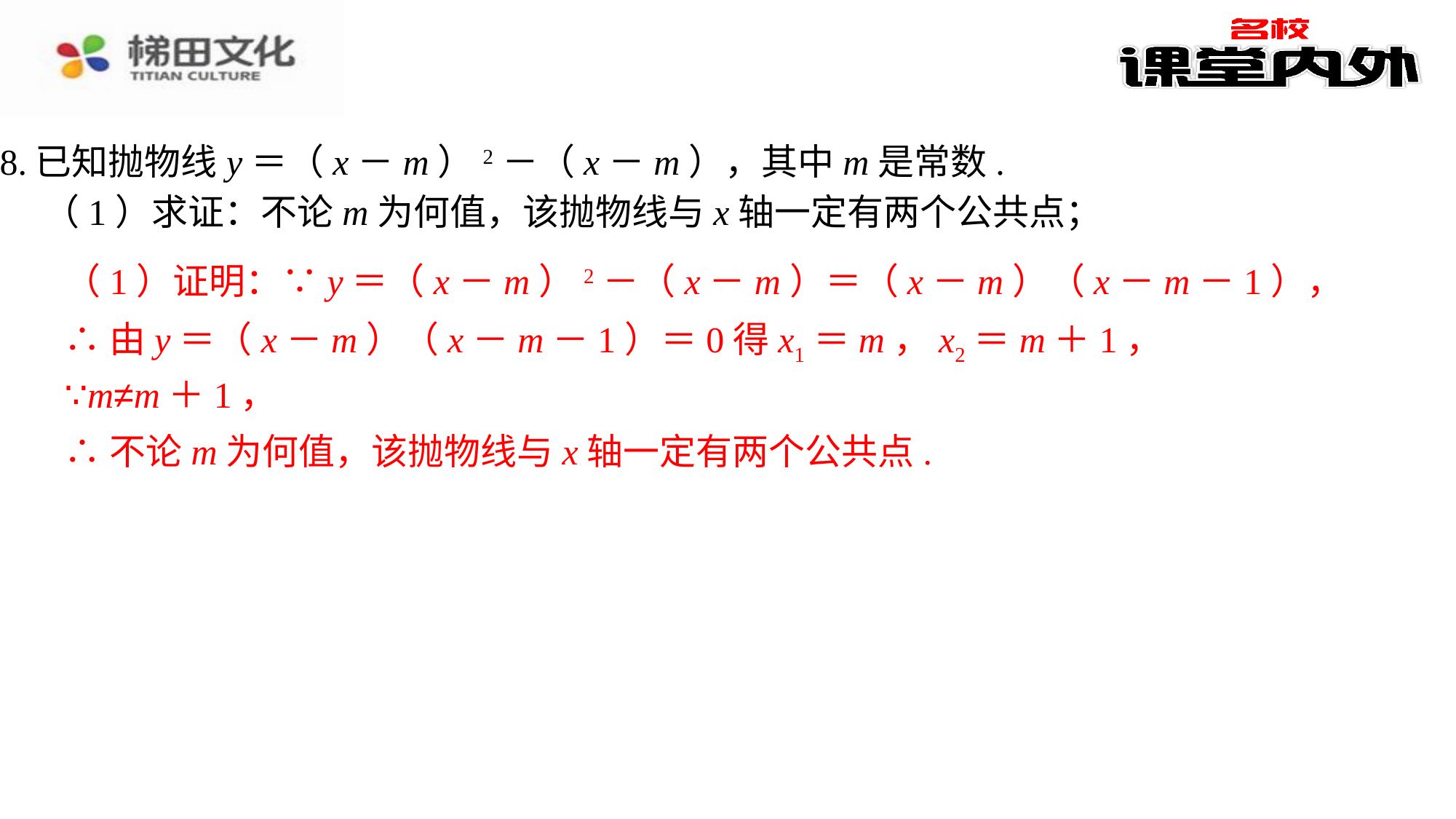

8.已知抛物线y＝（x－m）2－（x－m），其中m是常数.
（1）求证：不论m为何值，该抛物线与x轴一定有两个公共点；
（1）证明：∵y＝（x－m）2－（x－m）＝（x－m）（x－m－1），
∴由y＝（x－m）（x－m－1）＝0得x1＝m，x2＝m＋1，
∵m≠m＋1，
∴不论m为何值，该抛物线与x轴一定有两个公共点.